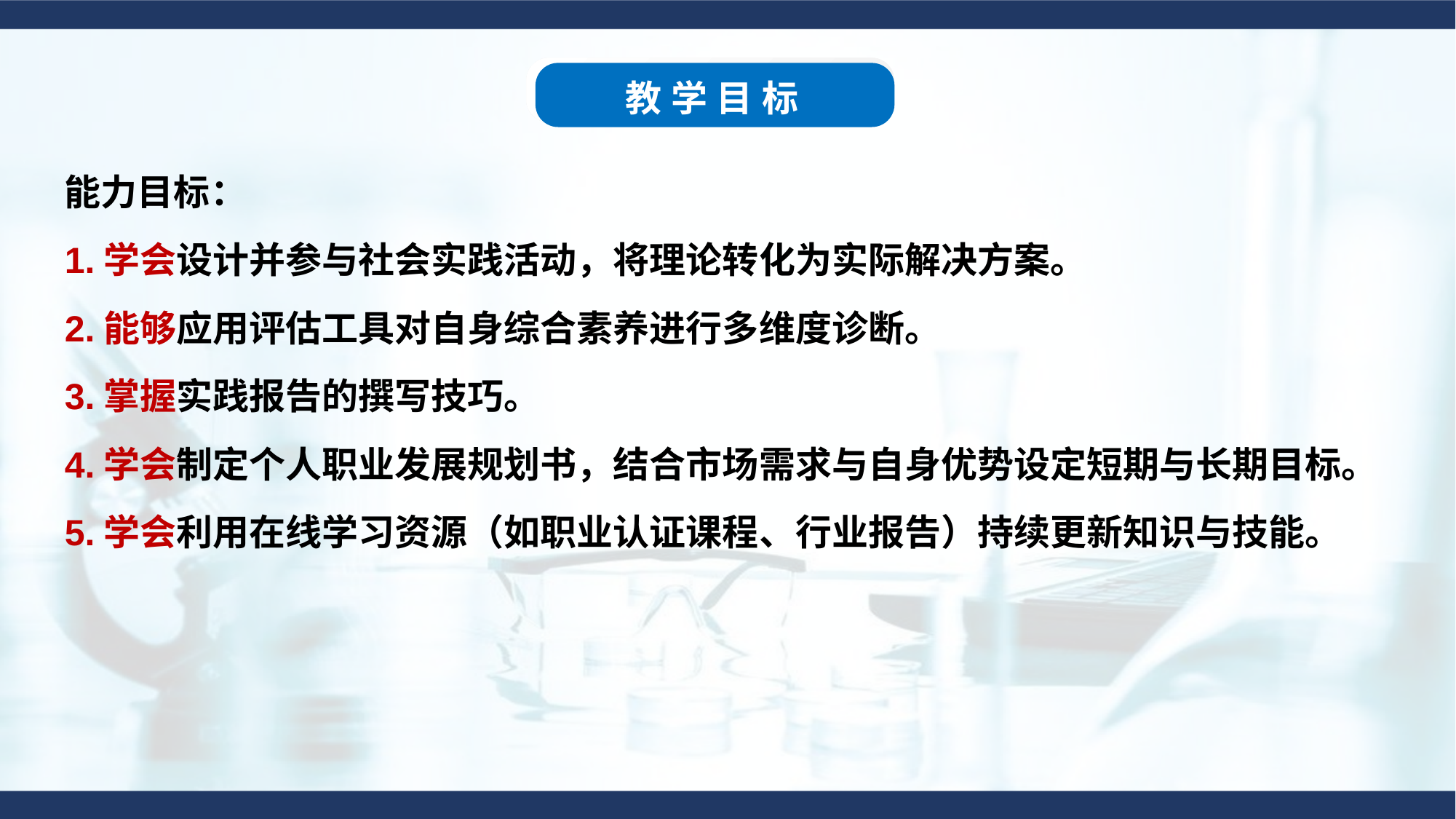

教学目标
能力目标：
1.学会设计并参与社会实践活动，将理论转化为实际解决方案。
2.能够应用评估工具对自身综合素养进行多维度诊断。
3.掌握实践报告的撰写技巧。
4.学会制定个人职业发展规划书，结合市场需求与自身优势设定短期与长期目标。
5.学会利用在线学习资源（如职业认证课程、行业报告）持续更新知识与技能。